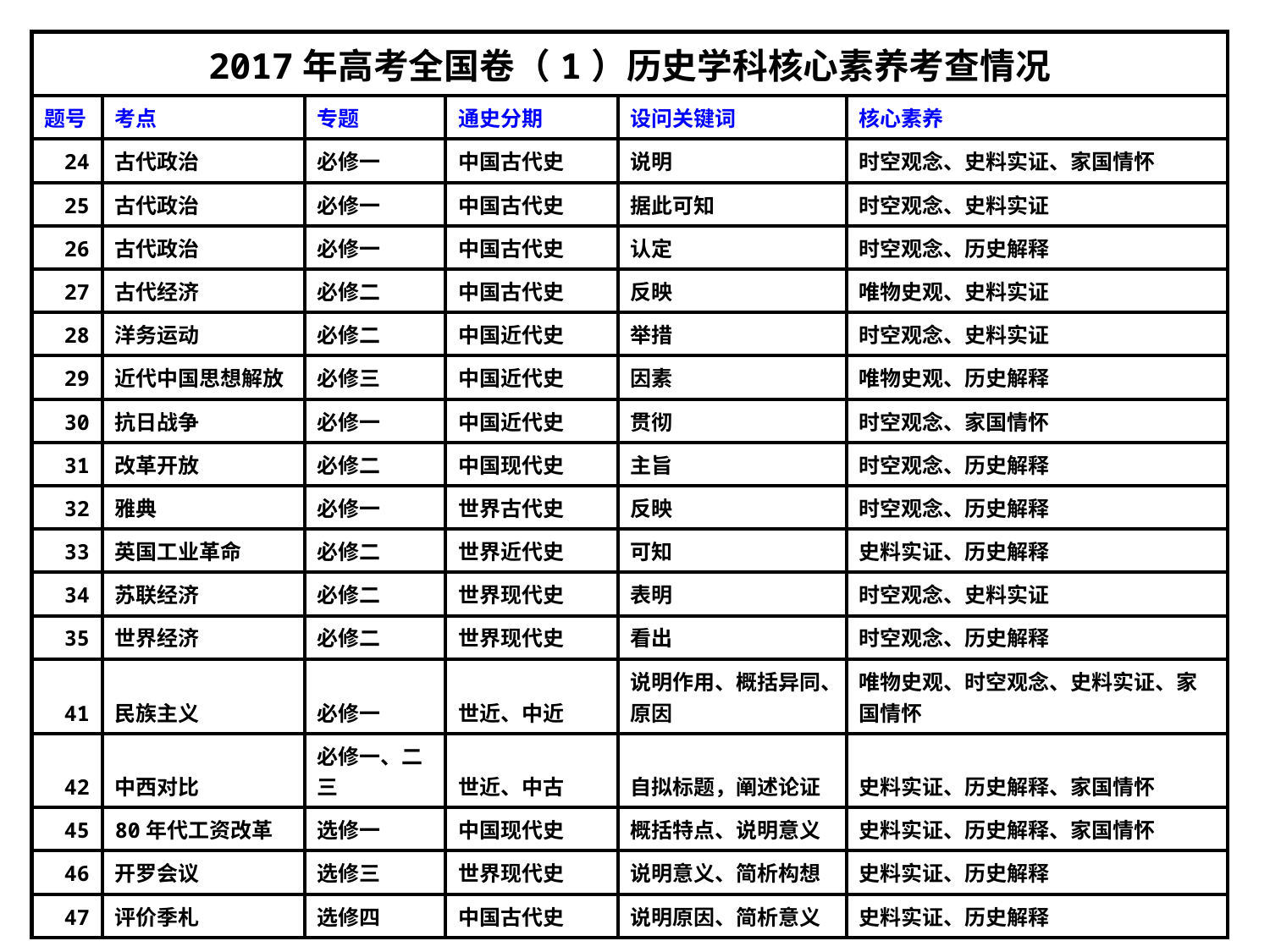

| 2017年高考全国卷（1）历史学科核心素养考查情况 |  |  |  |  |  |
| --- | --- | --- | --- | --- | --- |
| 题号 | 考点 | 专题 | 通史分期 | 设问关键词 | 核心素养 |
| 24 | 古代政治 | 必修一 | 中国古代史 | 说明 | 时空观念、史料实证、家国情怀 |
| 25 | 古代政治 | 必修一 | 中国古代史 | 据此可知 | 时空观念、史料实证 |
| 26 | 古代政治 | 必修一 | 中国古代史 | 认定 | 时空观念、历史解释 |
| 27 | 古代经济 | 必修二 | 中国古代史 | 反映 | 唯物史观、史料实证 |
| 28 | 洋务运动 | 必修二 | 中国近代史 | 举措 | 时空观念、史料实证 |
| 29 | 近代中国思想解放 | 必修三 | 中国近代史 | 因素 | 唯物史观、历史解释 |
| 30 | 抗日战争 | 必修一 | 中国近代史 | 贯彻 | 时空观念、家国情怀 |
| 31 | 改革开放 | 必修二 | 中国现代史 | 主旨 | 时空观念、历史解释 |
| 32 | 雅典 | 必修一 | 世界古代史 | 反映 | 时空观念、历史解释 |
| 33 | 英国工业革命 | 必修二 | 世界近代史 | 可知 | 史料实证、历史解释 |
| 34 | 苏联经济 | 必修二 | 世界现代史 | 表明 | 时空观念、史料实证 |
| 35 | 世界经济 | 必修二 | 世界现代史 | 看出 | 时空观念、历史解释 |
| 41 | 民族主义 | 必修一 | 世近、中近 | 说明作用、概括异同、原因 | 唯物史观、时空观念、史料实证、家国情怀 |
| 42 | 中西对比 | 必修一、二三 | 世近、中古 | 自拟标题，阐述论证 | 史料实证、历史解释、家国情怀 |
| 45 | 80年代工资改革 | 选修一 | 中国现代史 | 概括特点、说明意义 | 史料实证、历史解释、家国情怀 |
| 46 | 开罗会议 | 选修三 | 世界现代史 | 说明意义、简析构想 | 史料实证、历史解释 |
| 47 | 评价季札 | 选修四 | 中国古代史 | 说明原因、简析意义 | 史料实证、历史解释 |